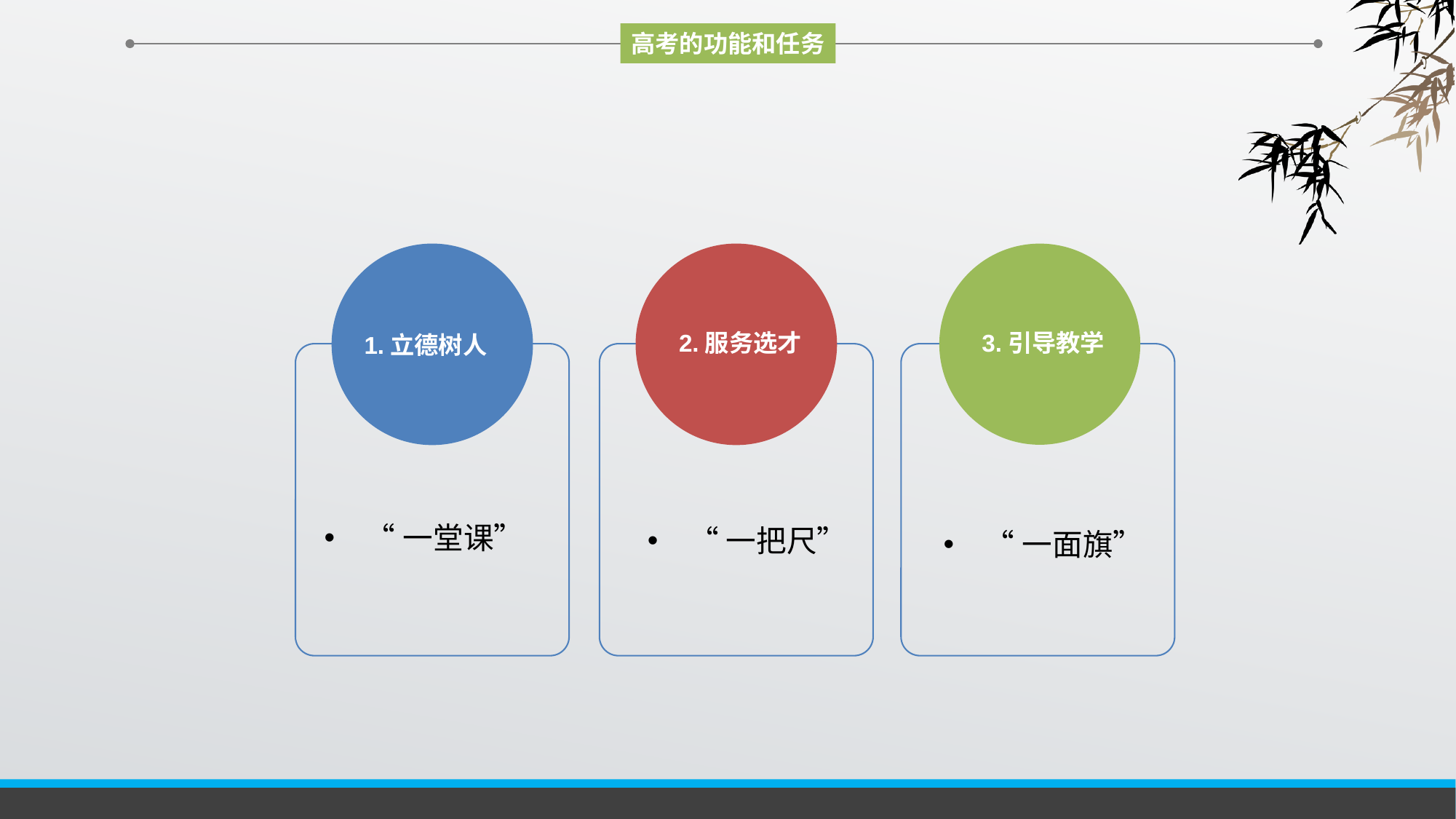

高考的功能和任务

1.立德树人
2.服务选才
3.引导教学

“一面旗”
“一把尺”
“一堂课”